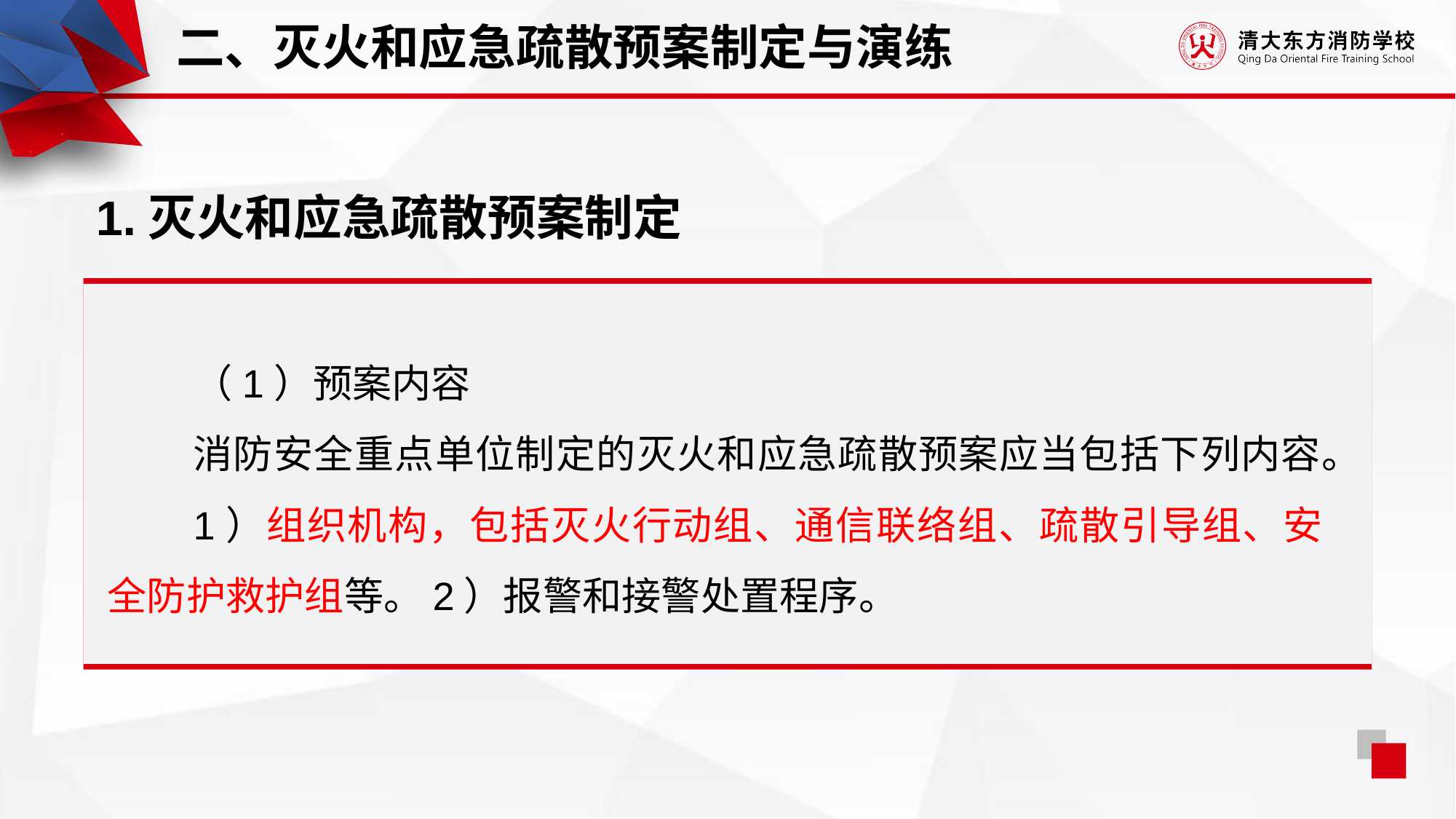

二、灭火和应急疏散预案制定与演练

1.灭火和应急疏散预案制定

（1）预案内容
消防安全重点单位制定的灭火和应急疏散预案应当包括下列内容。
1）组织机构，包括灭火行动组、通信联络组、疏散引导组、安全防护救护组等。2）报警和接警处置程序。